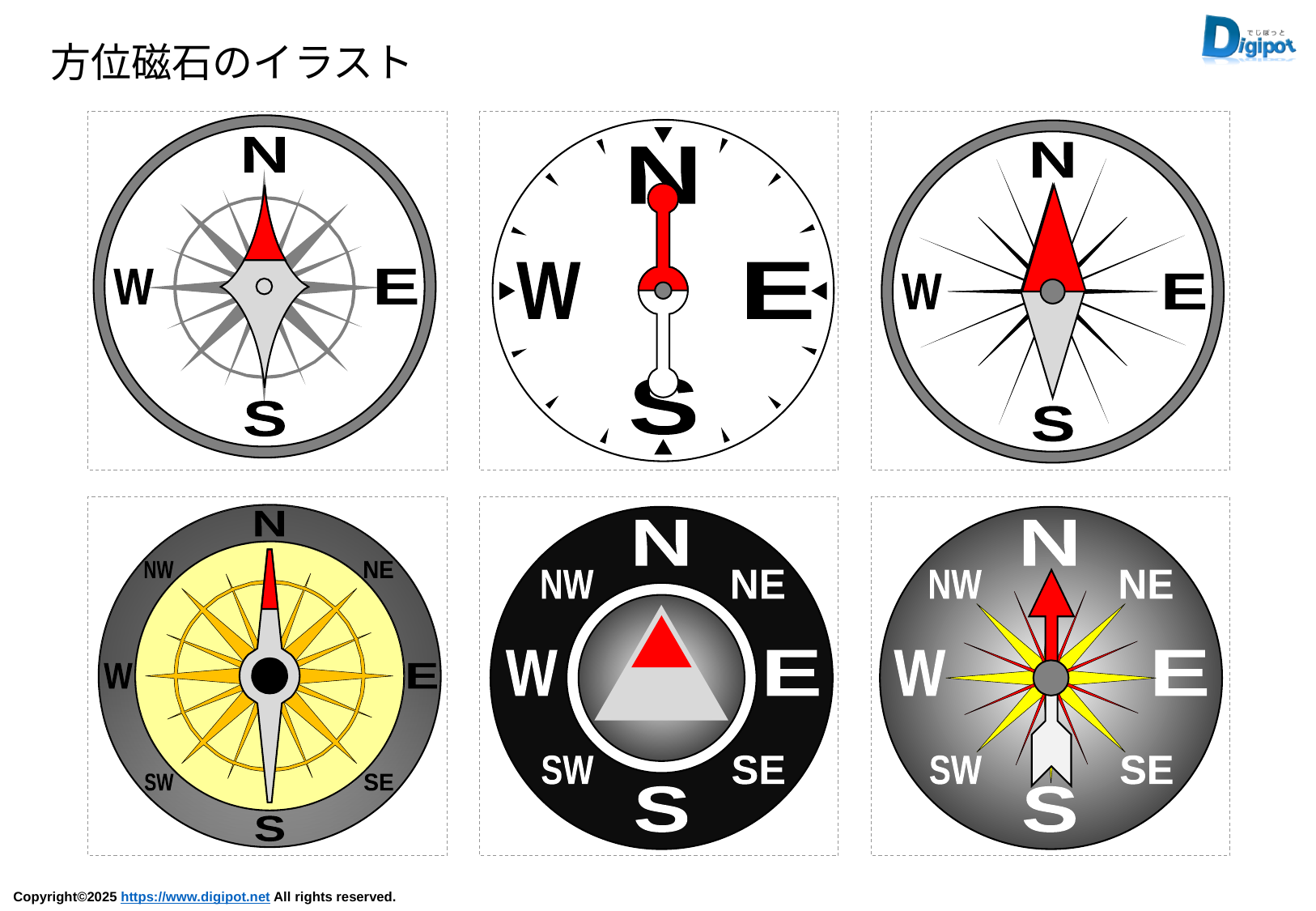

方位磁石のイラスト

Ｎ

W
E

S

Ｎ
W
E
S

Ｎ

W
E
S

Ｎ

NW
NE
W
E
SW
SE
S

Ｎ
NW
NE

W
E
SW
SE
S

Ｎ

NW
NE

W
E
SW
SE
S